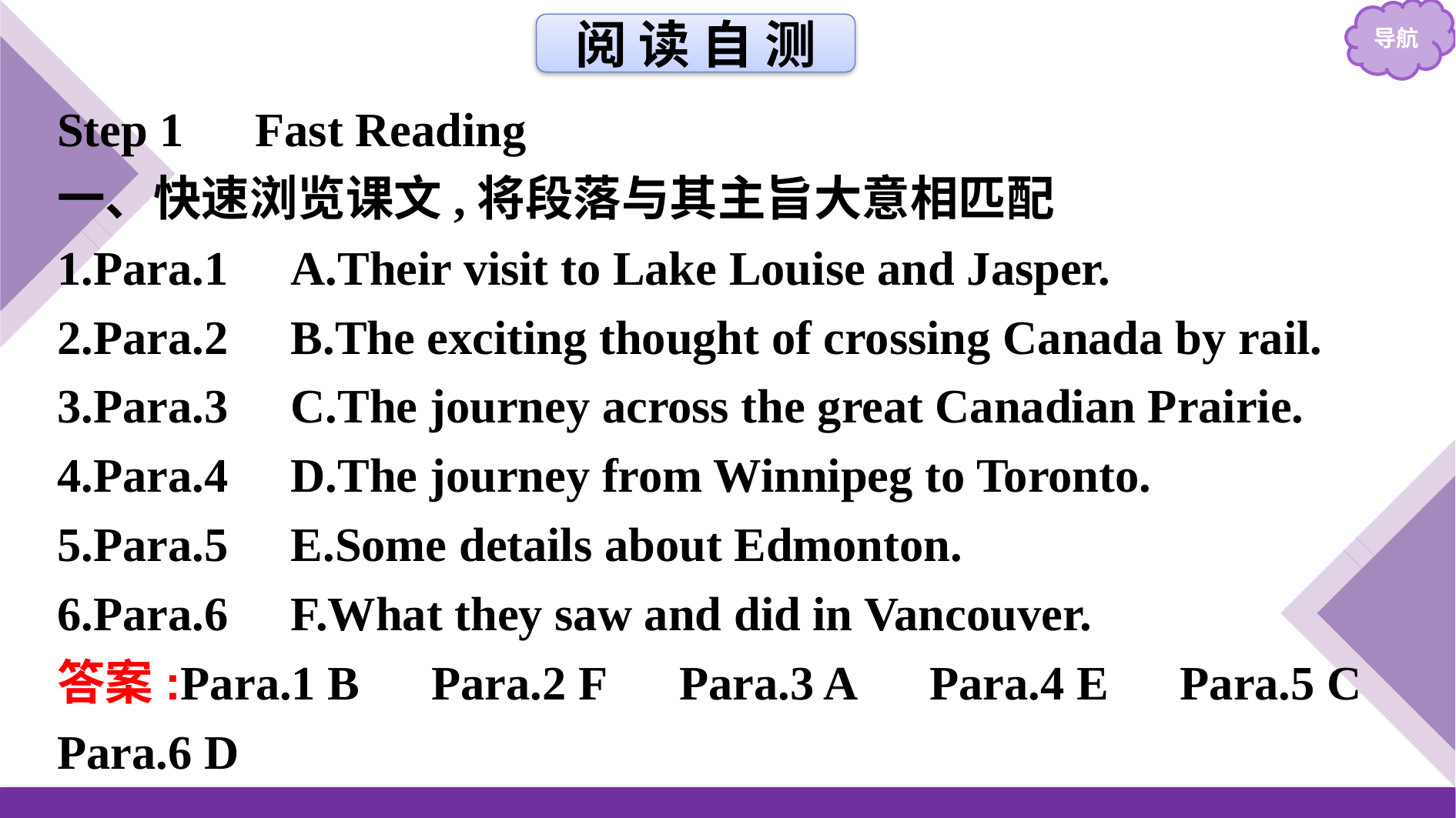

阅 读 自 测
Step 1　Fast Reading
一、快速浏览课文,将段落与其主旨大意相匹配
1.Para.1　	A.Their visit to Lake Louise and Jasper.
2.Para.2	B.The exciting thought of crossing Canada by rail.
3.Para.3	C.The journey across the great Canadian Prairie.
4.Para.4	D.The journey from Winnipeg to Toronto.
5.Para.5	E.Some details about Edmonton.
6.Para.6	F.What they saw and did in Vancouver.
答案:Para.1 B　Para.2 F　Para.3 A　Para.4 E　Para.5 C Para.6 D